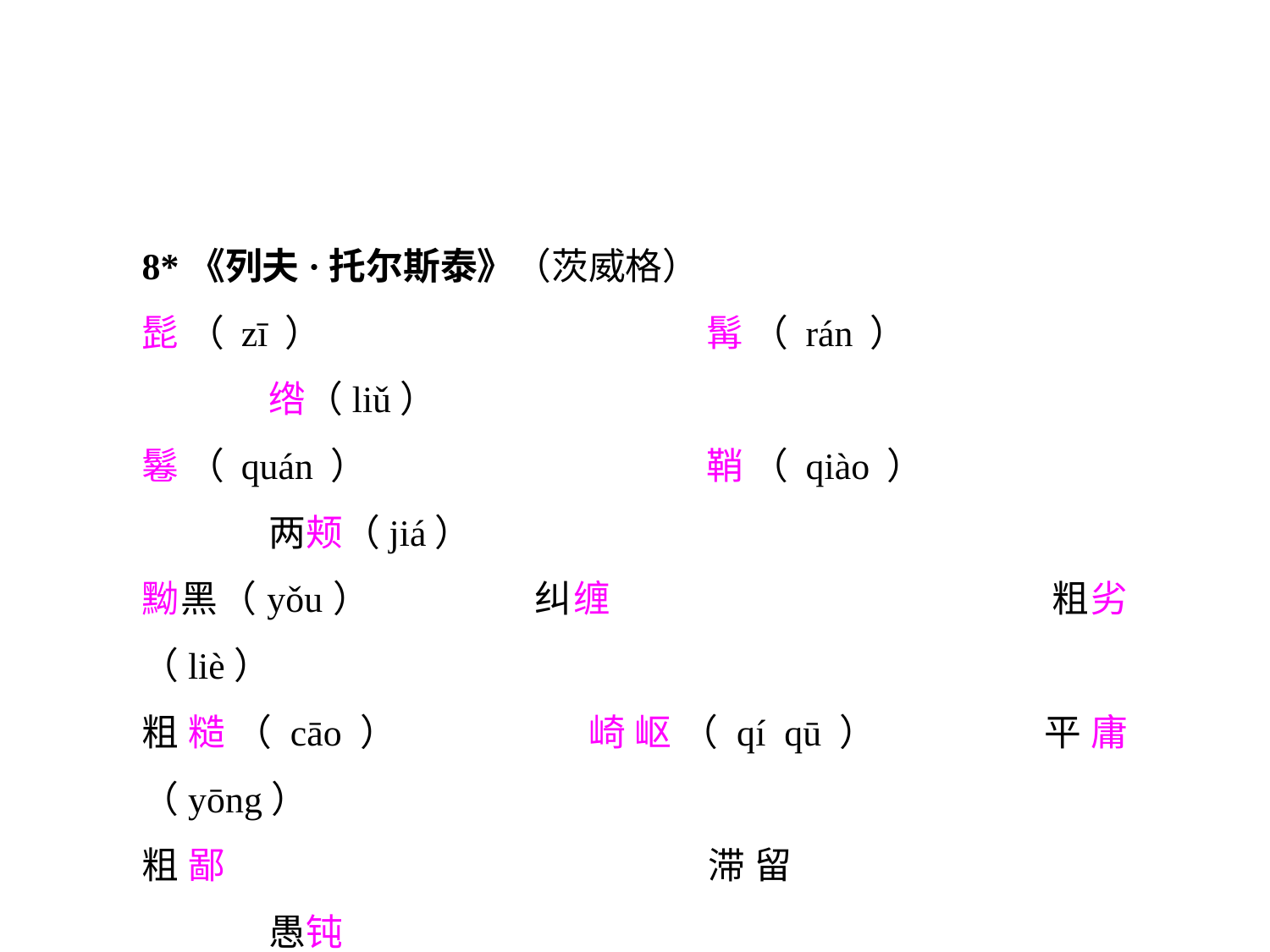

8*《列夫·托尔斯泰》（茨威格）
髭（zī）			髯（rán）			绺（liǔ）
鬈（quán）			鞘（qiào）			两颊（jiá）
黝黑（yǒu）		纠缠				粗劣（liè）
粗糙（cāo）		崎岖（qí qū）		平庸（yōng）
粗鄙				滞留				愚钝
器宇				慈祥				蒙昧（mèi）
酒肆（sì）			缰绳（jiāng）		轩昂（ánɡ）